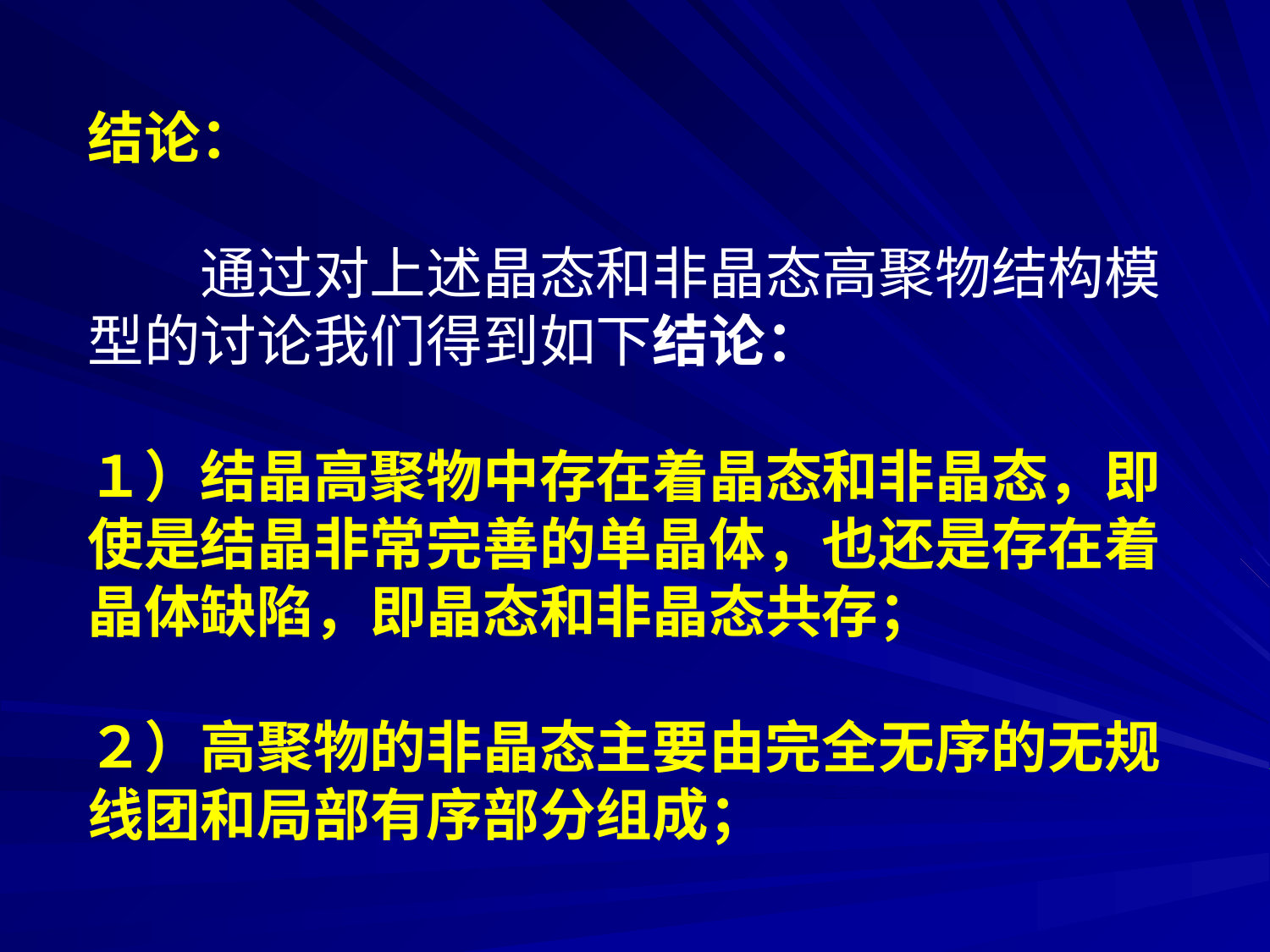

结论：

　　通过对上述晶态和非晶态高聚物结构模型的讨论我们得到如下结论：

１）结晶高聚物中存在着晶态和非晶态，即使是结晶非常完善的单晶体，也还是存在着晶体缺陷，即晶态和非晶态共存；

２）高聚物的非晶态主要由完全无序的无规线团和局部有序部分组成；